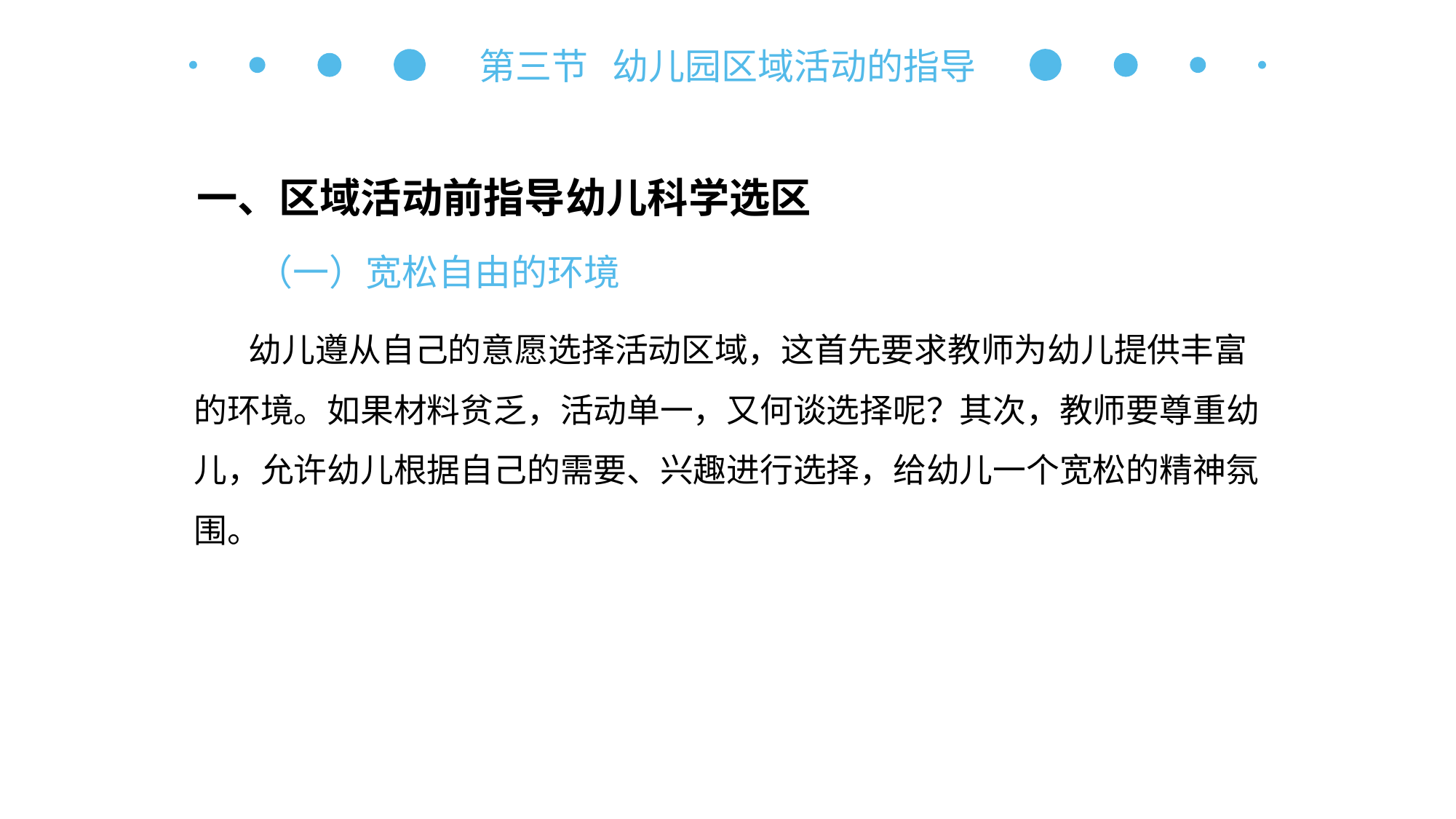

第三节   幼儿园区域活动的指导

一、区域活动前指导幼儿科学选区
（一）宽松自由的环境
幼儿遵从自己的意愿选择活动区域，这首先要求教师为幼儿提供丰富的环境。如果材料贫乏，活动单一，又何谈选择呢？其次，教师要尊重幼儿，允许幼儿根据自己的需要、兴趣进行选择，给幼儿一个宽松的精神氛围。